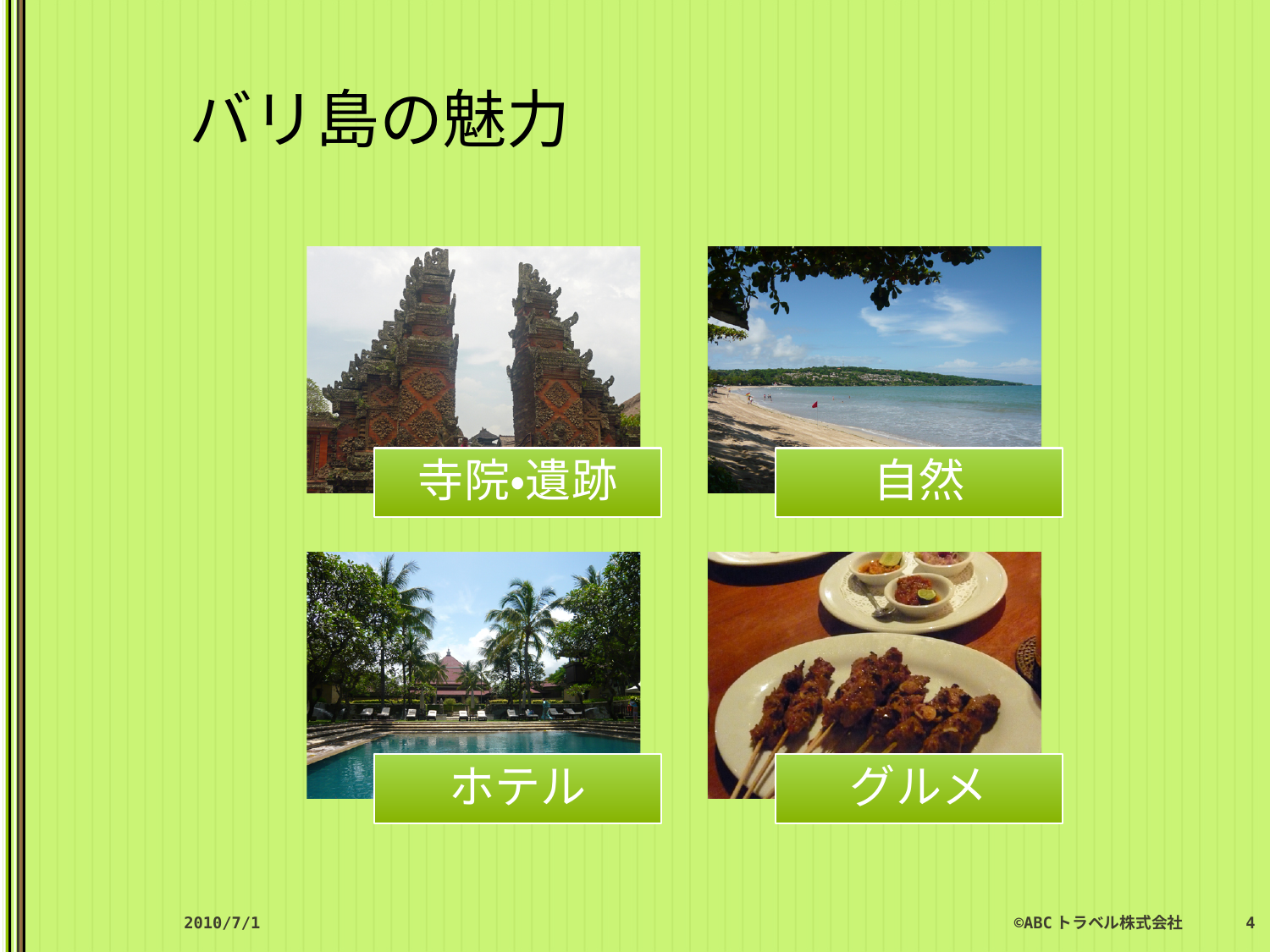

# バリ島の魅力
寺院・遺跡
自然
ホテル
グルメ
2010/7/1
©ABCトラベル株式会社
4